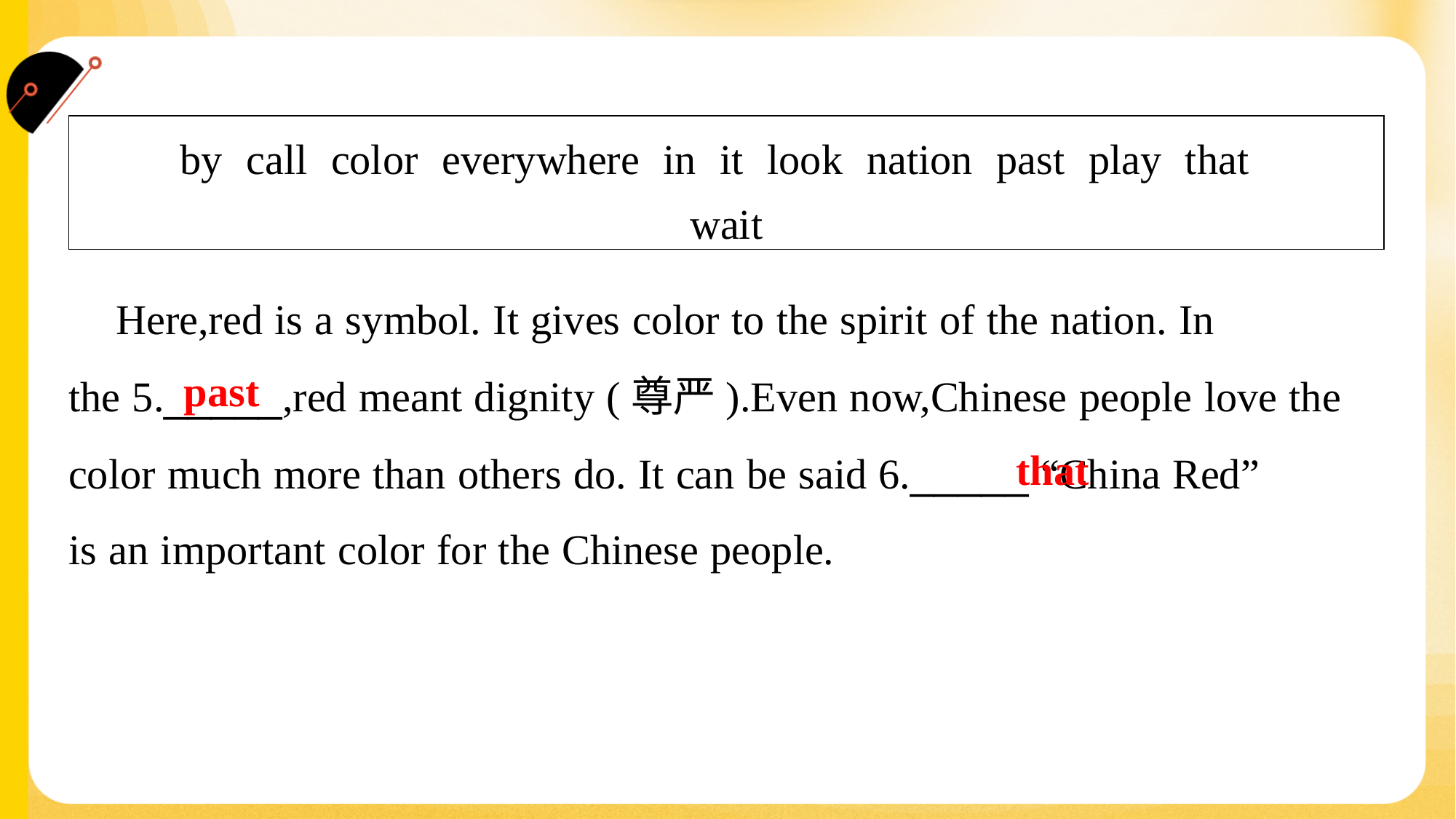

| by call color everywhere in it look nation past play that wait |
| --- |
    Here,red is a symbol. It gives color to the spirit of the nation. In
the 5._____,red meant dignity (尊严).Even now,Chinese people love the
color much more than others do. It can be said 6._____ “China Red”
is an important color for the Chinese people.#1.2
past
that